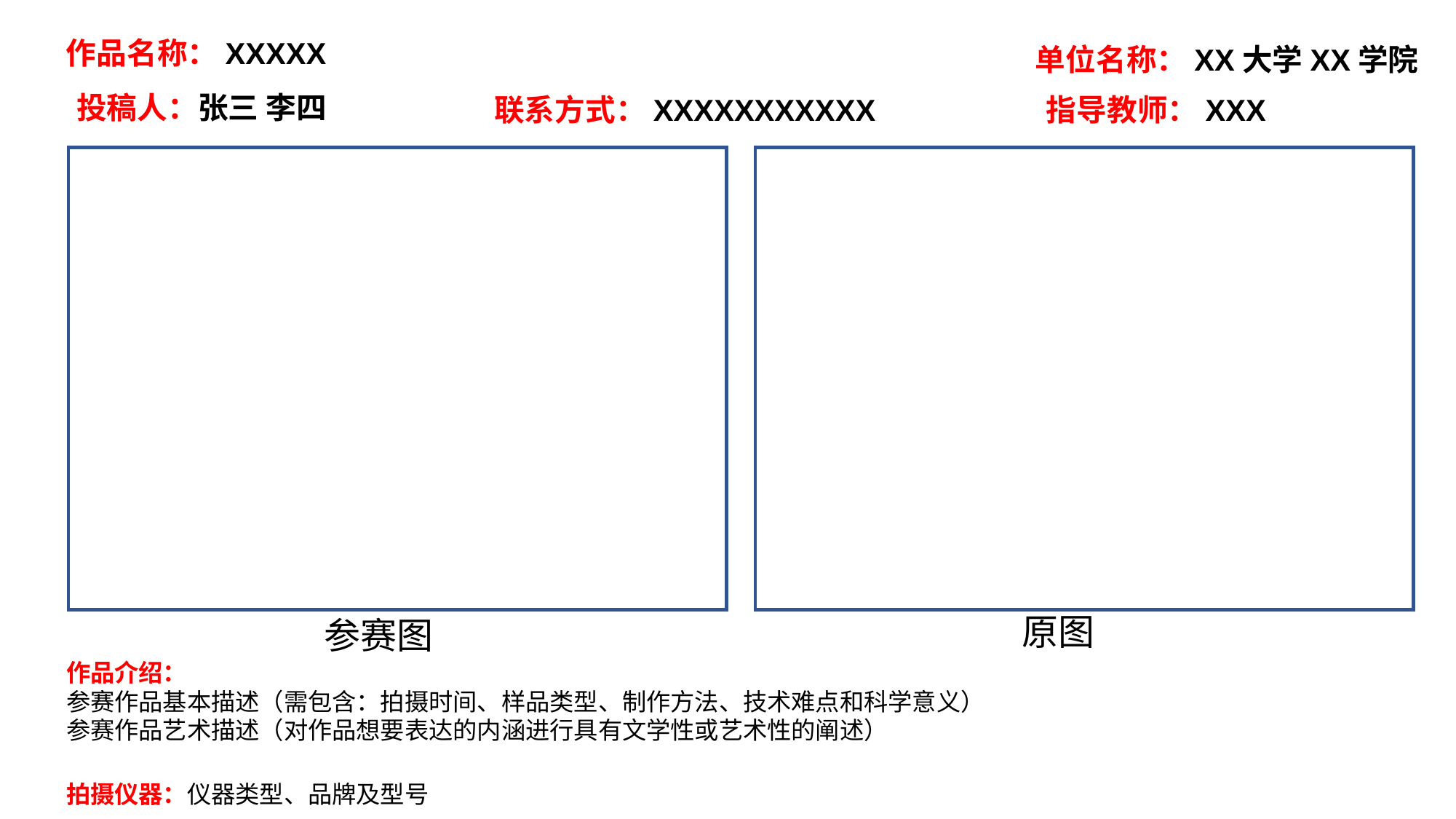

作品名称：XXXXX
单位名称：XX大学XX学院
投稿人：张三 李四
联系方式：XXXXXXXXXXX
指导教师：XXX

原图
参赛图
作品介绍：
参赛作品基本描述（需包含：拍摄时间、样品类型、制作方法、技术难点和科学意义）
参赛作品艺术描述（对作品想要表达的内涵进行具有文学性或艺术性的阐述）

拍摄仪器：仪器类型、品牌及型号